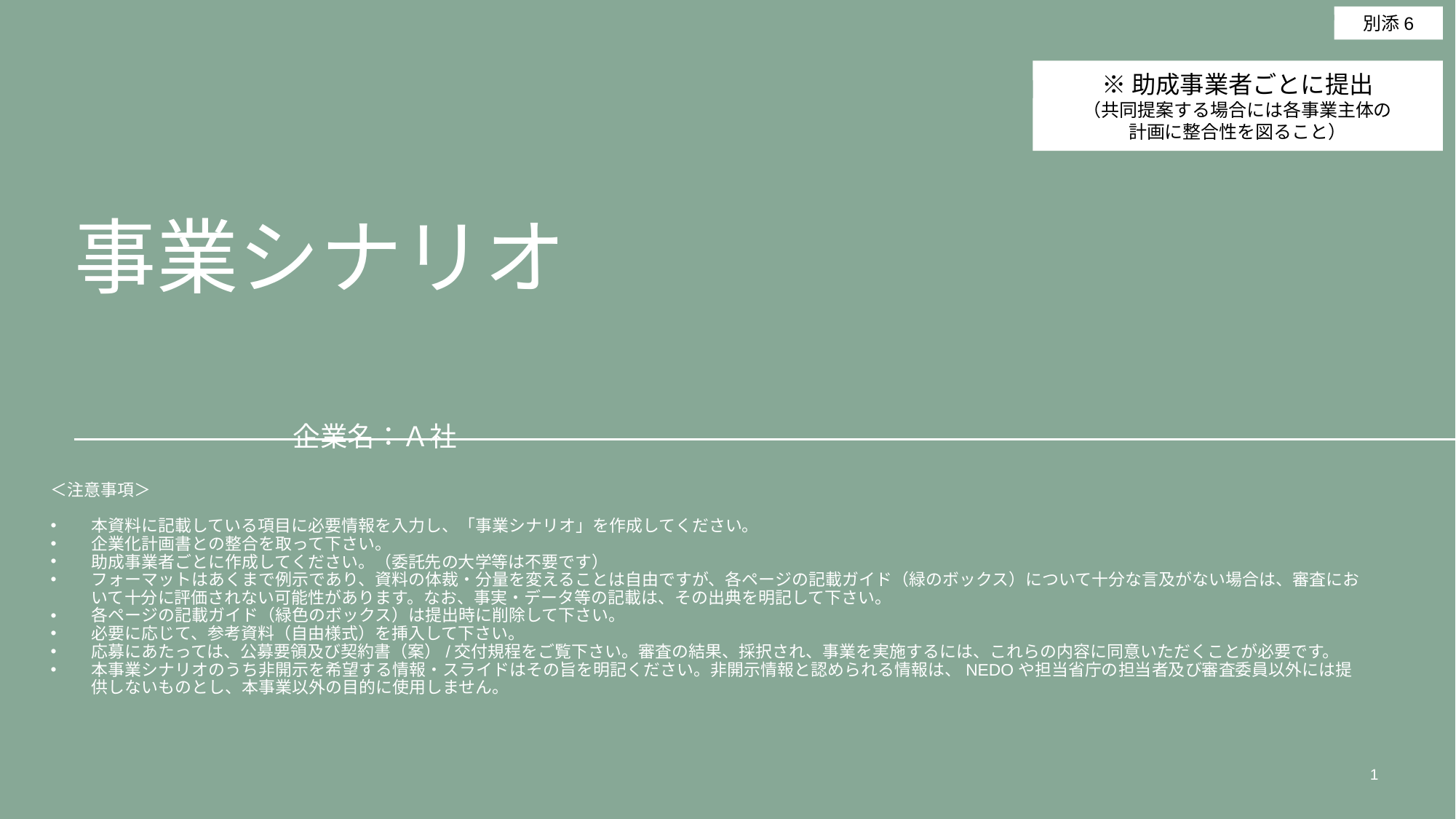

別添6
※助成事業者ごとに提出
（共同提案する場合には各事業主体の
計画に整合性を図ること）
# 事業シナリオ 　　　　　　　　　　　　　　　　　　　　　　　　　　　　　　　　　　　　　　　　　　　　　　　企業名：Ａ社
＜注意事項＞

本資料に記載している項目に必要情報を入力し、「事業シナリオ」を作成してください。
企業化計画書との整合を取って下さい。
助成事業者ごとに作成してください。（委託先の大学等は不要です）
フォーマットはあくまで例示であり、資料の体裁・分量を変えることは自由ですが、各ページの記載ガイド（緑のボックス）について十分な言及がない場合は、審査において十分に評価されない可能性があります。なお、事実・データ等の記載は、その出典を明記して下さい。
各ページの記載ガイド（緑色のボックス）は提出時に削除して下さい。
必要に応じて、参考資料（自由様式）を挿入して下さい。
応募にあたっては、公募要領及び契約書（案）/交付規程をご覧下さい。審査の結果、採択され、事業を実施するには、これらの内容に同意いただくことが必要です。
本事業シナリオのうち非開示を希望する情報・スライドはその旨を明記ください。非開示情報と認められる情報は、NEDOや担当省庁の担当者及び審査委員以外には提供しないものとし、本事業以外の目的に使用しません。